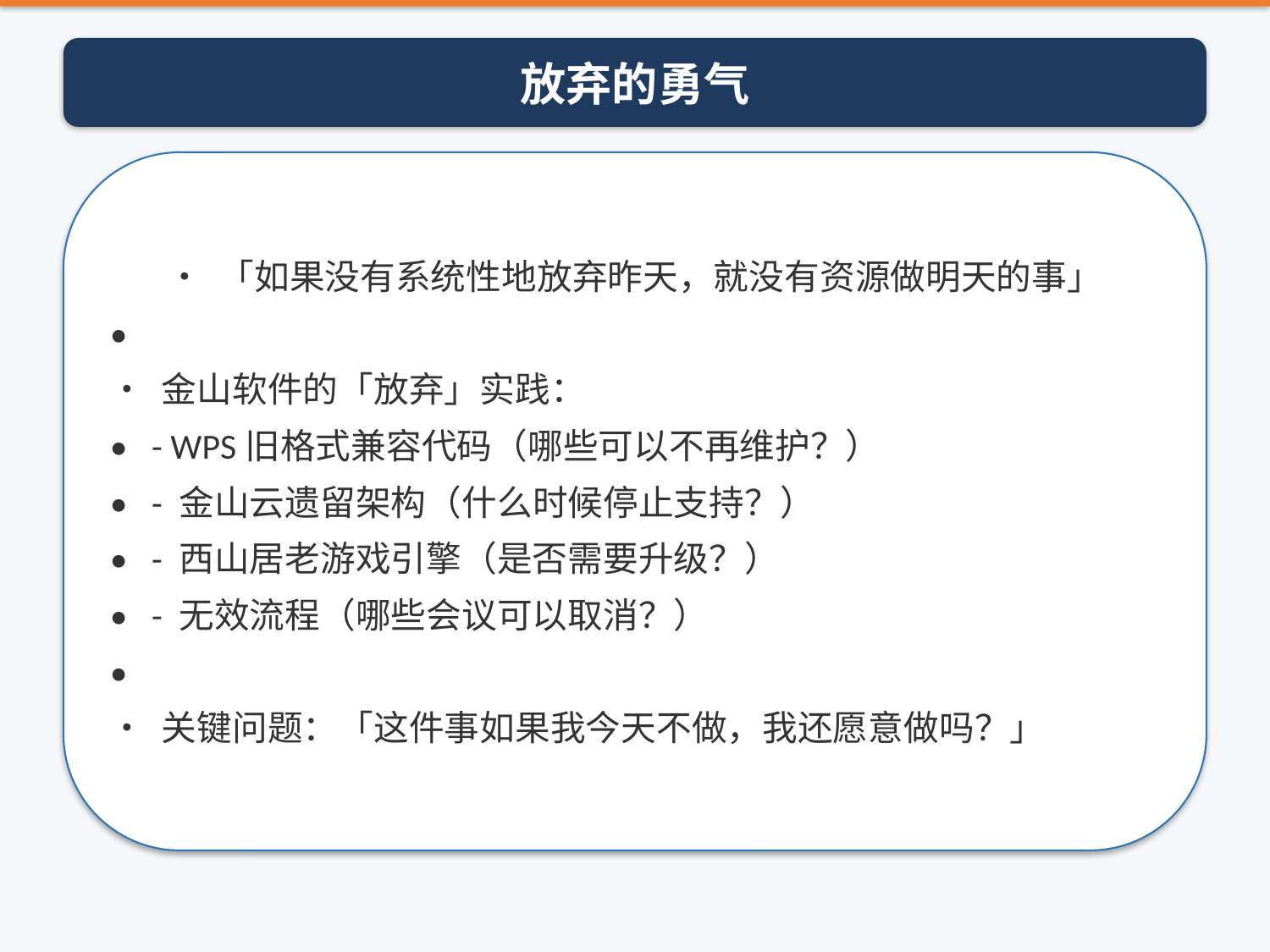

放弃的勇气
• 「如果没有系统性地放弃昨天，就没有资源做明天的事」
•
• 金山软件的「放弃」实践：
•   - WPS旧格式兼容代码（哪些可以不再维护？）
•   - 金山云遗留架构（什么时候停止支持？）
•   - 西山居老游戏引擎（是否需要升级？）
•   - 无效流程（哪些会议可以取消？）
•
• 关键问题：「这件事如果我今天不做，我还愿意做吗？」